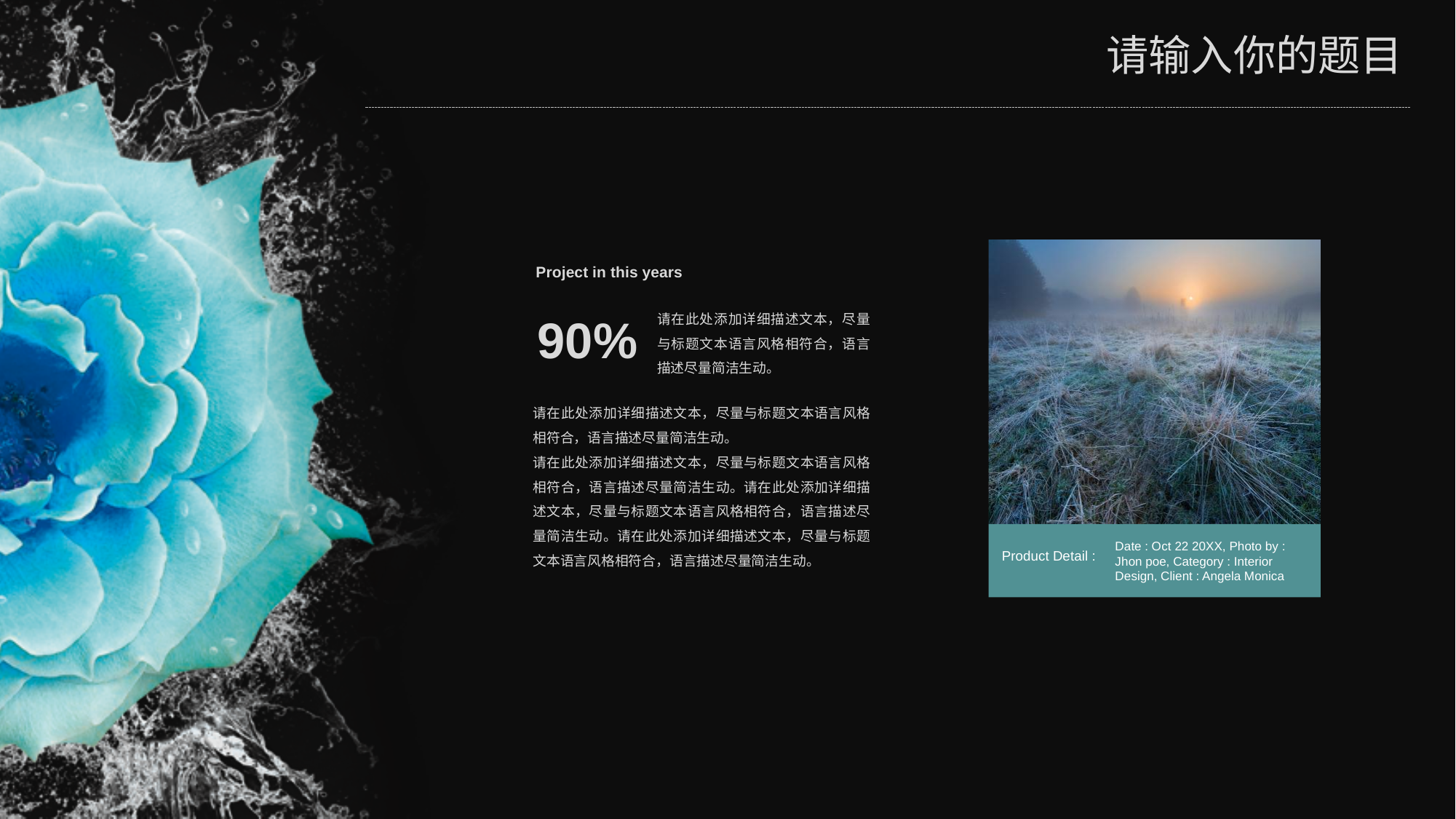

Date : Oct 22 20XX, Photo by : Jhon poe, Category : Interior Design, Client : Angela Monica
Product Detail :
Project in this years
请在此处添加详细描述文本，尽量与标题文本语言风格相符合，语言描述尽量简洁生动。
请在此处添加详细描述文本，尽量与标题文本语言风格相符合，语言描述尽量简洁生动。
请在此处添加详细描述文本，尽量与标题文本语言风格相符合，语言描述尽量简洁生动。请在此处添加详细描述文本，尽量与标题文本语言风格相符合，语言描述尽量简洁生动。请在此处添加详细描述文本，尽量与标题文本语言风格相符合，语言描述尽量简洁生动。
90%